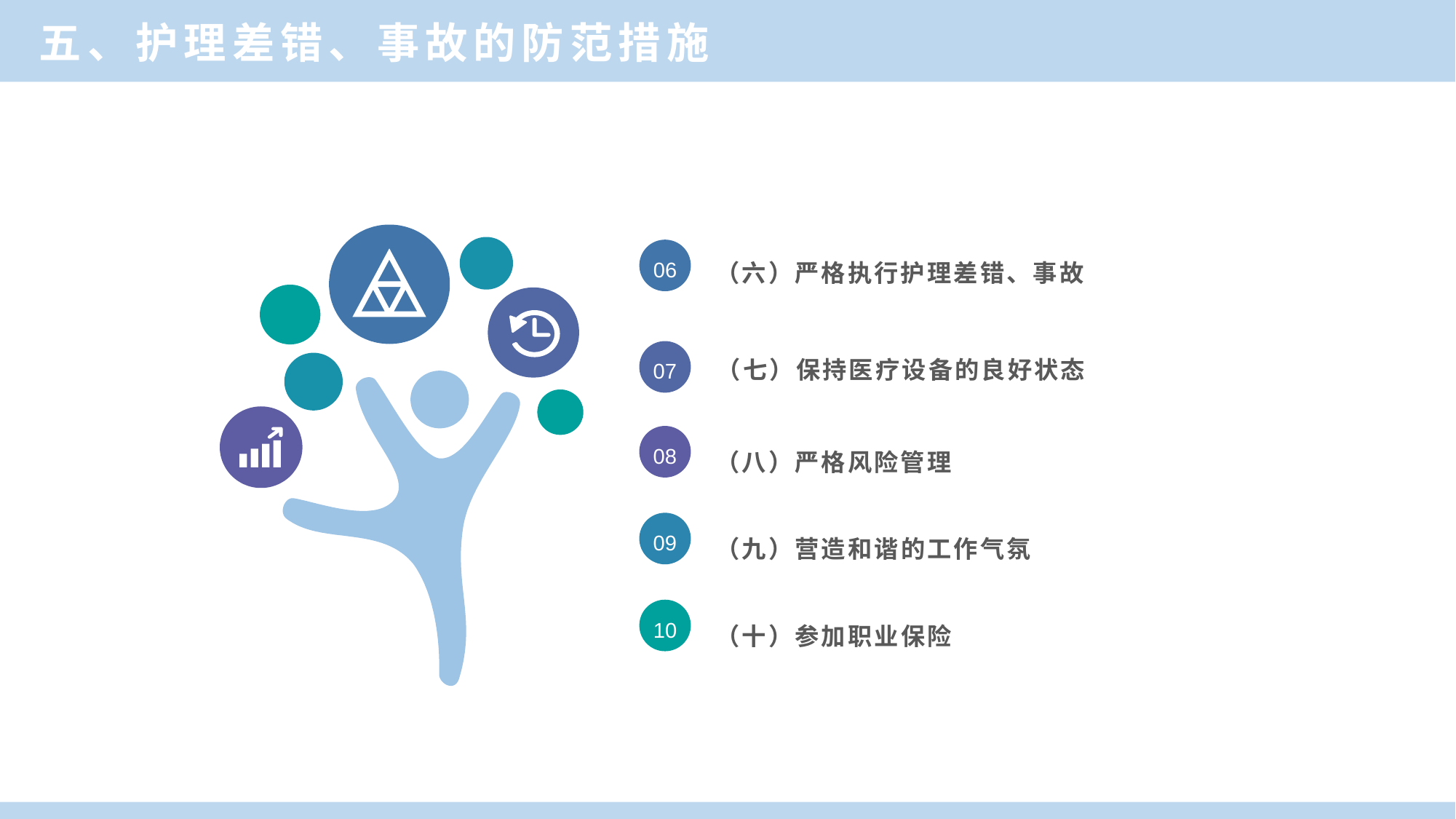

五、护理差错、事故的防范措施

（六）严格执行护理差错、事故
06
（七）保持医疗设备的良好状态
07
（八）严格风险管理
08
（九）营造和谐的工作气氛
09
（十）参加职业保险
10